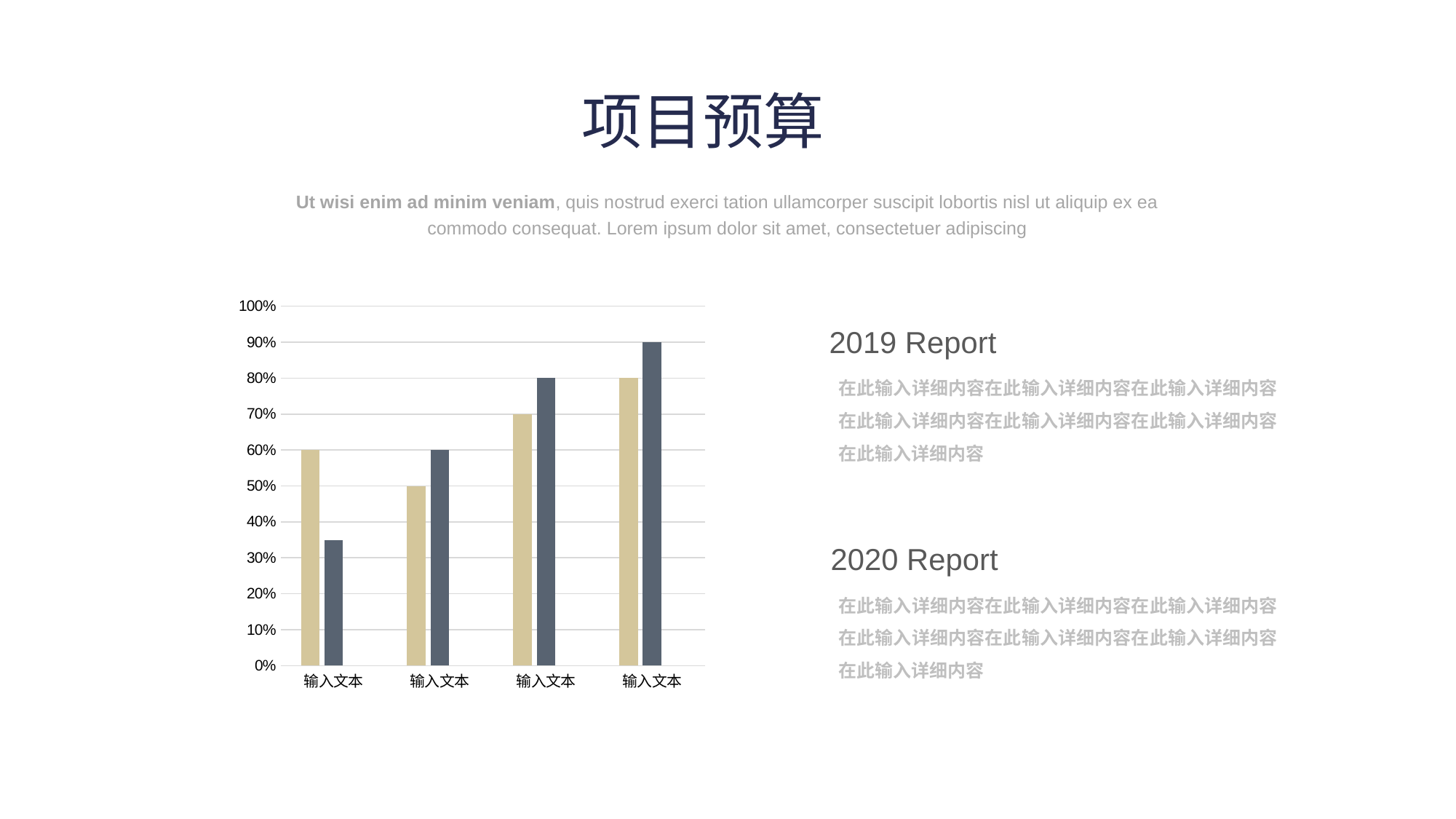

项目预算
Ut wisi enim ad minim veniam, quis nostrud exerci tation ullamcorper suscipit lobortis nisl ut aliquip ex ea commodo consequat. Lorem ipsum dolor sit amet, consectetuer adipiscing

### Chart

| Category | 系列 1 | 系列 2 | 列1 |
|---|---|---|---|
| 输入文本 | 0.6 | 0.35 | None |
| 输入文本 | 0.5 | 0.6 | None |
| 输入文本 | 0.7 | 0.8 | None |
| 输入文本 | 0.8 | 0.9 | None |
2019 Report
在此输入详细内容在此输入详细内容在此输入详细内容在此输入详细内容在此输入详细内容在此输入详细内容在此输入详细内容

2020 Report
在此输入详细内容在此输入详细内容在此输入详细内容在此输入详细内容在此输入详细内容在此输入详细内容在此输入详细内容

PPT模板 http://www.1ppt.com/moban/